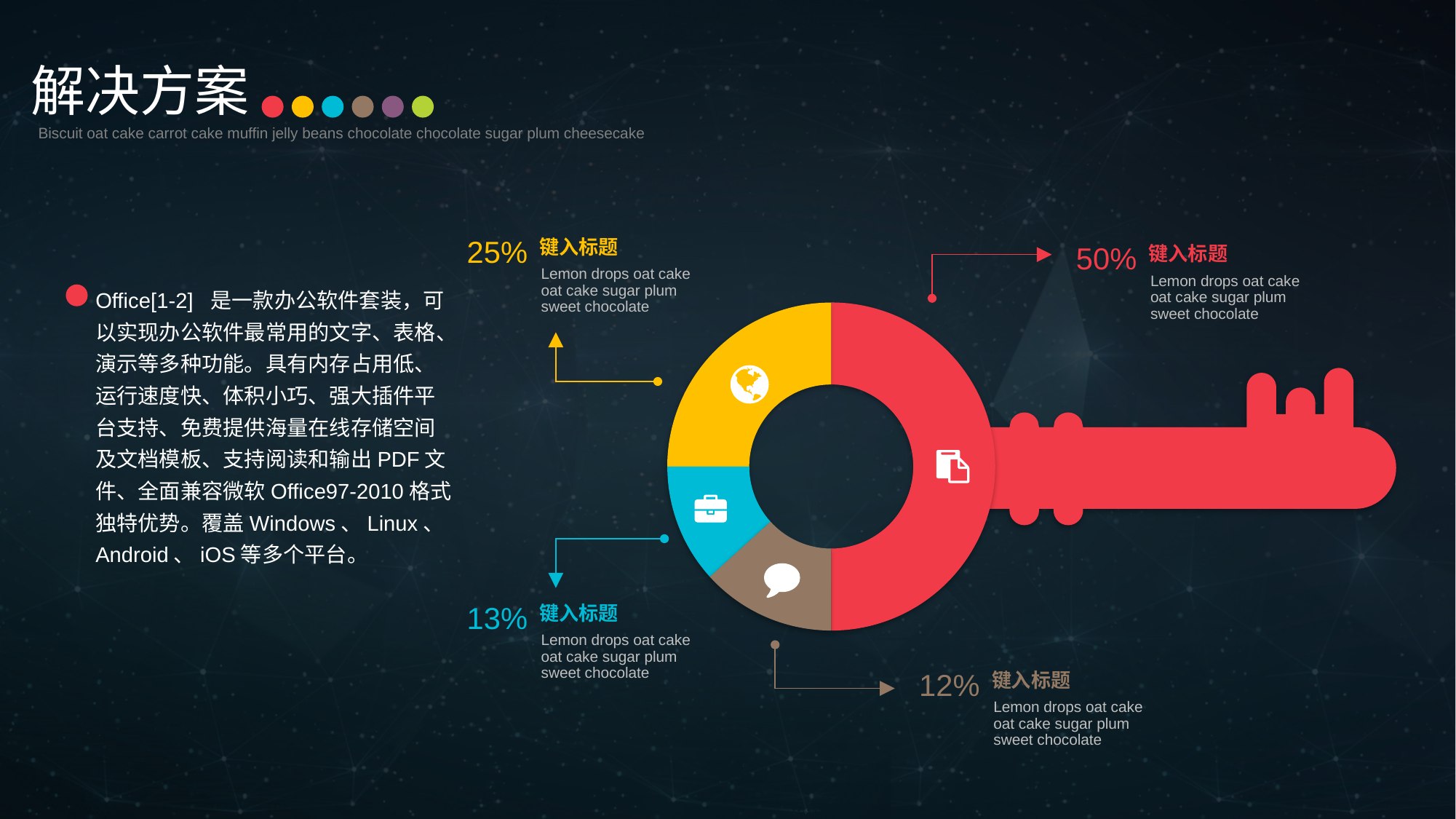

解决方案

Biscuit oat cake carrot cake muffin jelly beans chocolate chocolate sugar plum cheesecake
25%
50%
键入标题
键入标题
Lemon drops oat cake oat cake sugar plum sweet chocolate
Lemon drops oat cake oat cake sugar plum sweet chocolate
Office[1-2]  是一款办公软件套装，可以实现办公软件最常用的文字、表格、演示等多种功能。具有内存占用低、运行速度快、体积小巧、强大插件平台支持、免费提供海量在线存储空间及文档模板、支持阅读和输出PDF文件、全面兼容微软Office97-2010格式独特优势。覆盖Windows、Linux、Android、iOS等多个平台。

13%
键入标题
Lemon drops oat cake oat cake sugar plum sweet chocolate
12%
键入标题
Lemon drops oat cake oat cake sugar plum sweet chocolate